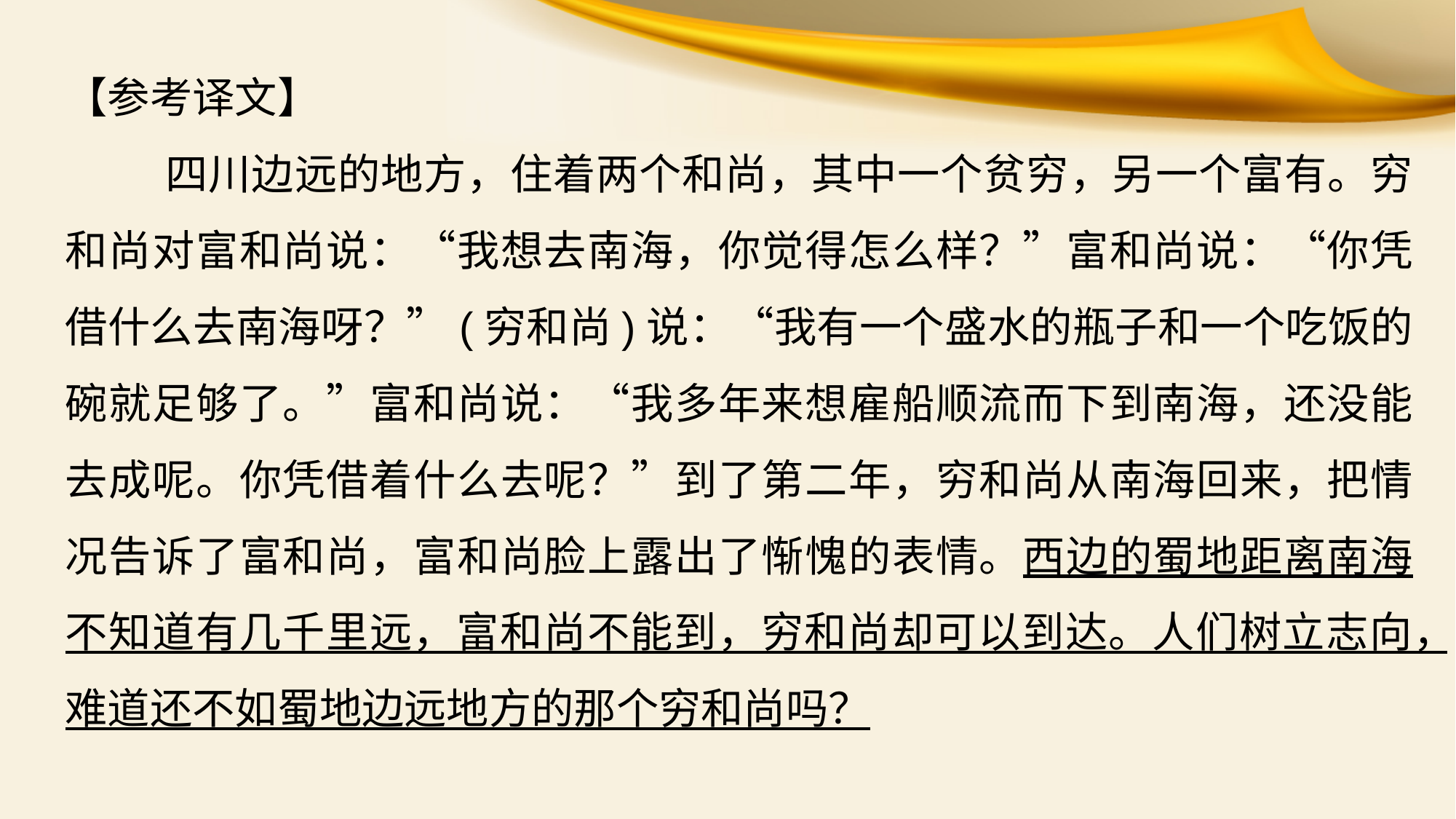

【参考译文】
 四川边远的地方，住着两个和尚，其中一个贫穷，另一个富有。穷和尚对富和尚说：“我想去南海，你觉得怎么样？”富和尚说：“你凭借什么去南海呀？”(穷和尚)说：“我有一个盛水的瓶子和一个吃饭的碗就足够了。”富和尚说：“我多年来想雇船顺流而下到南海，还没能去成呢。你凭借着什么去呢？”到了第二年，穷和尚从南海回来，把情况告诉了富和尚，富和尚脸上露出了惭愧的表情。西边的蜀地距离南海不知道有几千里远，富和尚不能到，穷和尚却可以到达。人们树立志向，难道还不如蜀地边远地方的那个穷和尚吗？